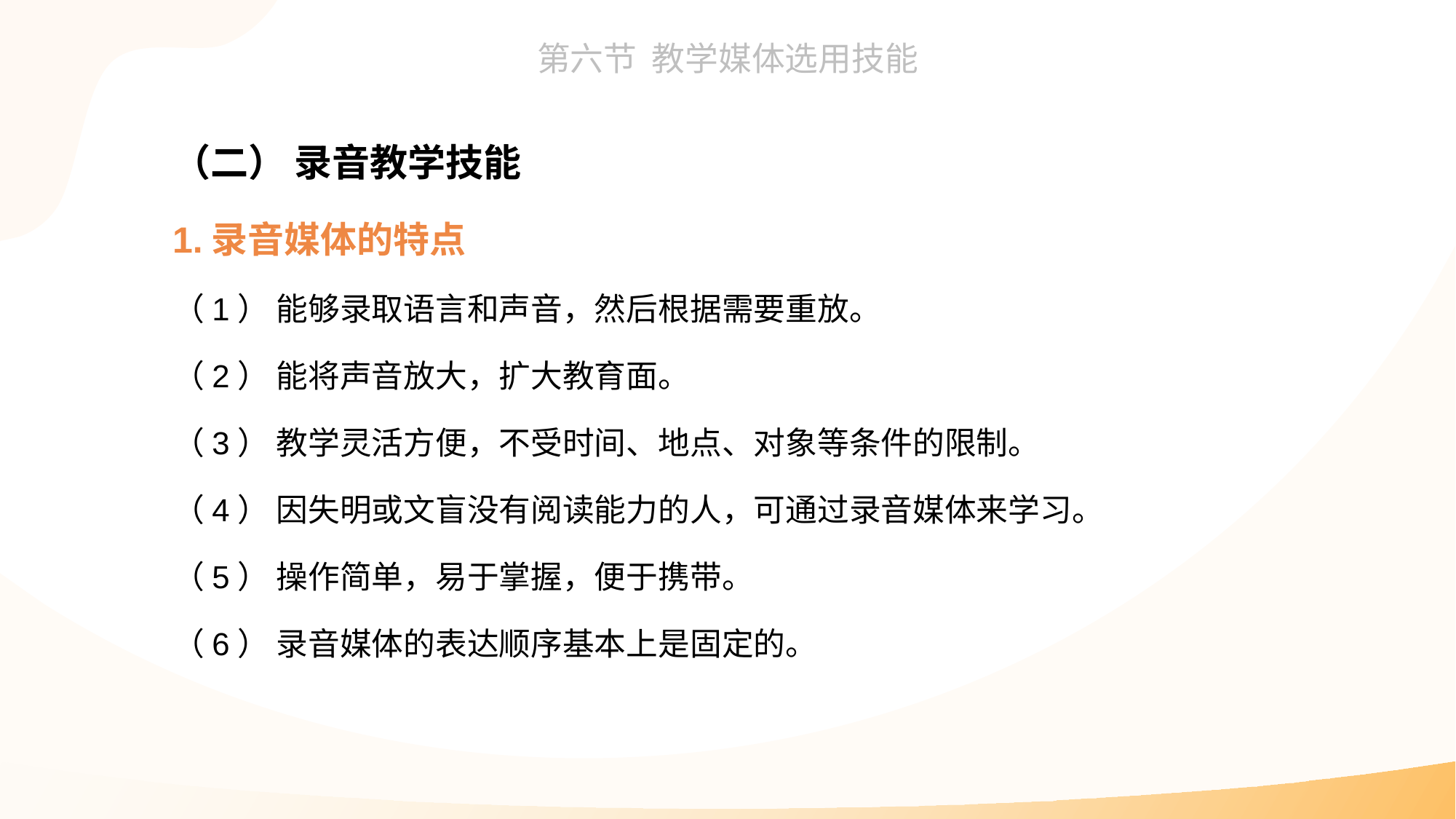

（二） 录音教学技能
1.录音媒体的特点
（1） 能够录取语言和声音，然后根据需要重放。
（2） 能将声音放大，扩大教育面。
（3） 教学灵活方便，不受时间、地点、对象等条件的限制。
（4） 因失明或文盲没有阅读能力的人，可通过录音媒体来学习。
（5） 操作简单，易于掌握，便于携带。
（6） 录音媒体的表达顺序基本上是固定的。